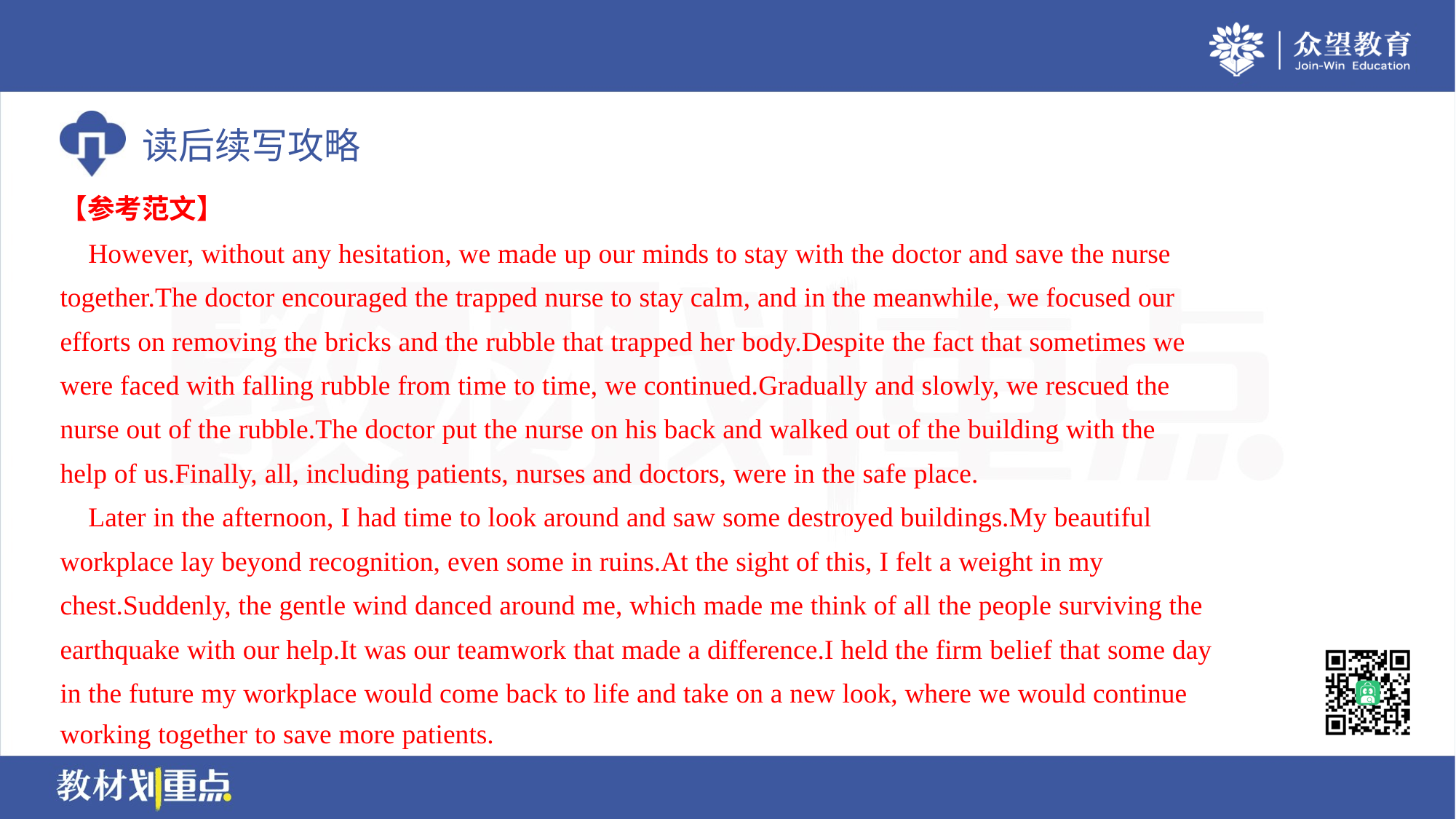

【参考范文】
    However, without any hesitation, we made up our minds to stay with the doctor and save the nurse
together.The doctor encouraged the trapped nurse to stay calm, and in the meanwhile, we focused our
efforts on removing the bricks and the rubble that trapped her body.Despite the fact that sometimes we
were faced with falling rubble from time to time, we continued.Gradually and slowly, we rescued the
nurse out of the rubble.The doctor put the nurse on his back and walked out of the building with the
help of us.Finally, all, including patients, nurses and doctors, were in the safe place.
    Later in the afternoon, I had time to look around and saw some destroyed buildings.My beautiful
workplace lay beyond recognition, even some in ruins.At the sight of this, I felt a weight in my
chest.Suddenly, the gentle wind danced around me, which made me think of all the people surviving the
earthquake with our help.It was our teamwork that made a difference.I held the firm belief that some day
in the future my workplace would come back to life and take on a new look, where we would continue
working together to save more patients.